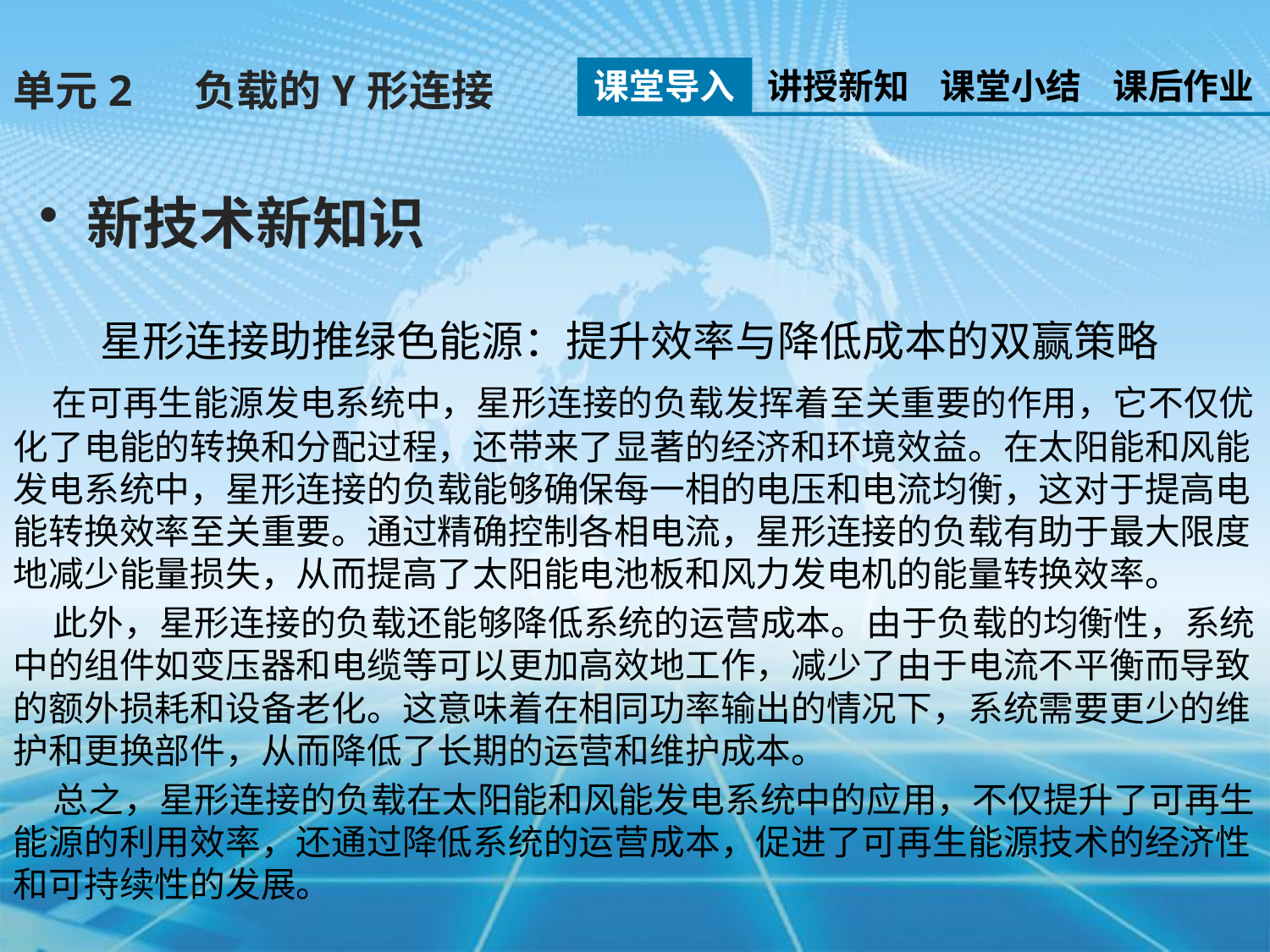

课堂导入
讲授新知
课堂小结
课后作业
单元2  负载的Y形连接
新技术新知识
星形连接助推绿色能源：提升效率与降低成本的双赢策略
   在可再生能源发电系统中，星形连接的负载发挥着至关重要的作用，它不仅优化了电能的转换和分配过程，还带来了显著的经济和环境效益。在太阳能和风能发电系统中，星形连接的负载能够确保每一相的电压和电流均衡，这对于提高电能转换效率至关重要。通过精确控制各相电流，星形连接的负载有助于最大限度地减少能量损失，从而提高了太阳能电池板和风力发电机的能量转换效率。
    此外，星形连接的负载还能够降低系统的运营成本。由于负载的均衡性，系统中的组件如变压器和电缆等可以更加高效地工作，减少了由于电流不平衡而导致的额外损耗和设备老化。这意味着在相同功率输出的情况下，系统需要更少的维护和更换部件，从而降低了长期的运营和维护成本。
    总之，星形连接的负载在太阳能和风能发电系统中的应用，不仅提升了可再生能源的利用效率，还通过降低系统的运营成本，促进了可再生能源技术的经济性和可持续性的发展。